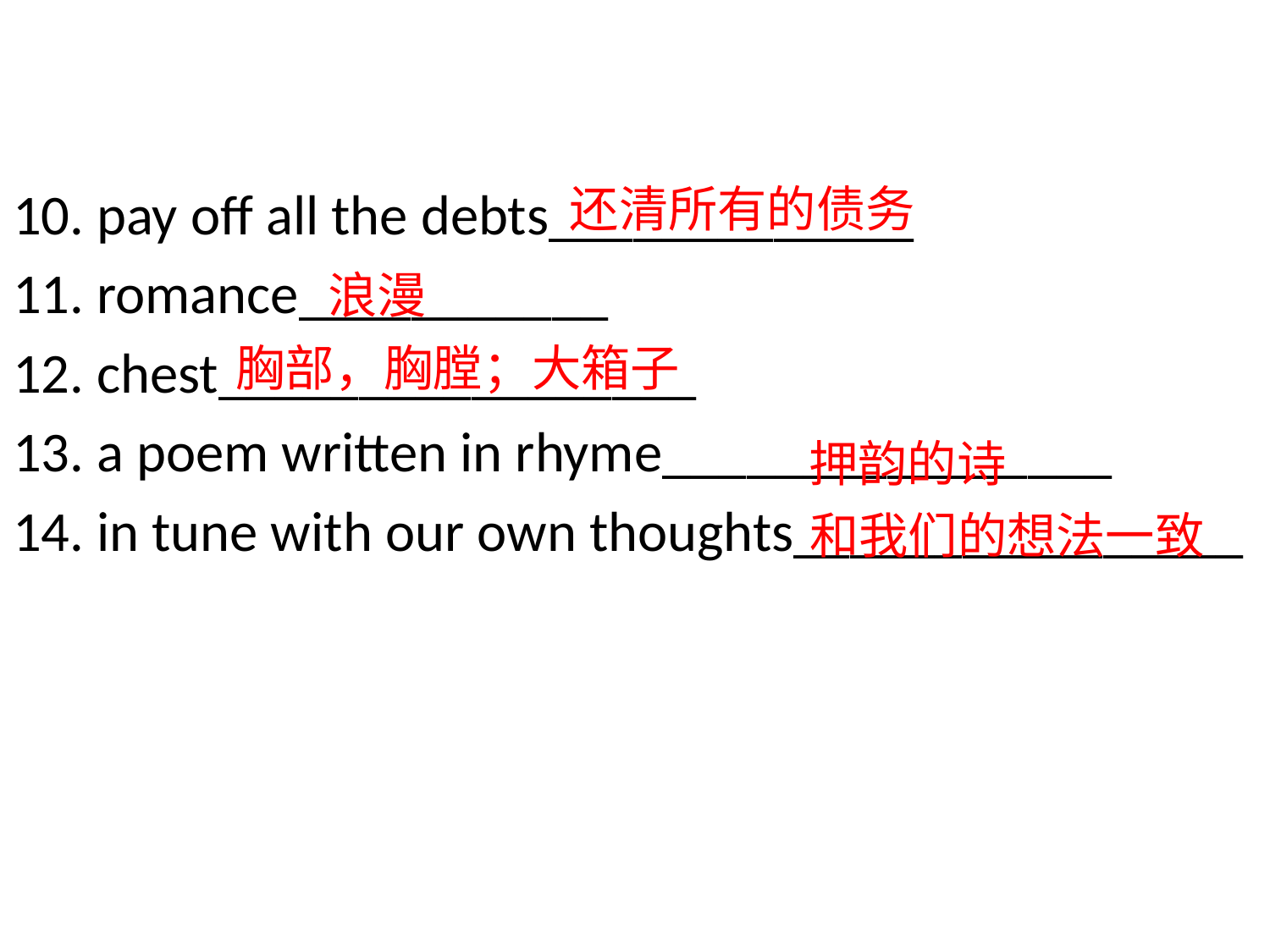

#
10. pay off all the debts_____________
11. romance___________
12. chest_________________
13. a poem written in rhyme________________
14. in tune with our own thoughts________________

还清所有的债务
浪漫
胸部，胸膛；大箱子
押韵的诗
和我们的想法一致